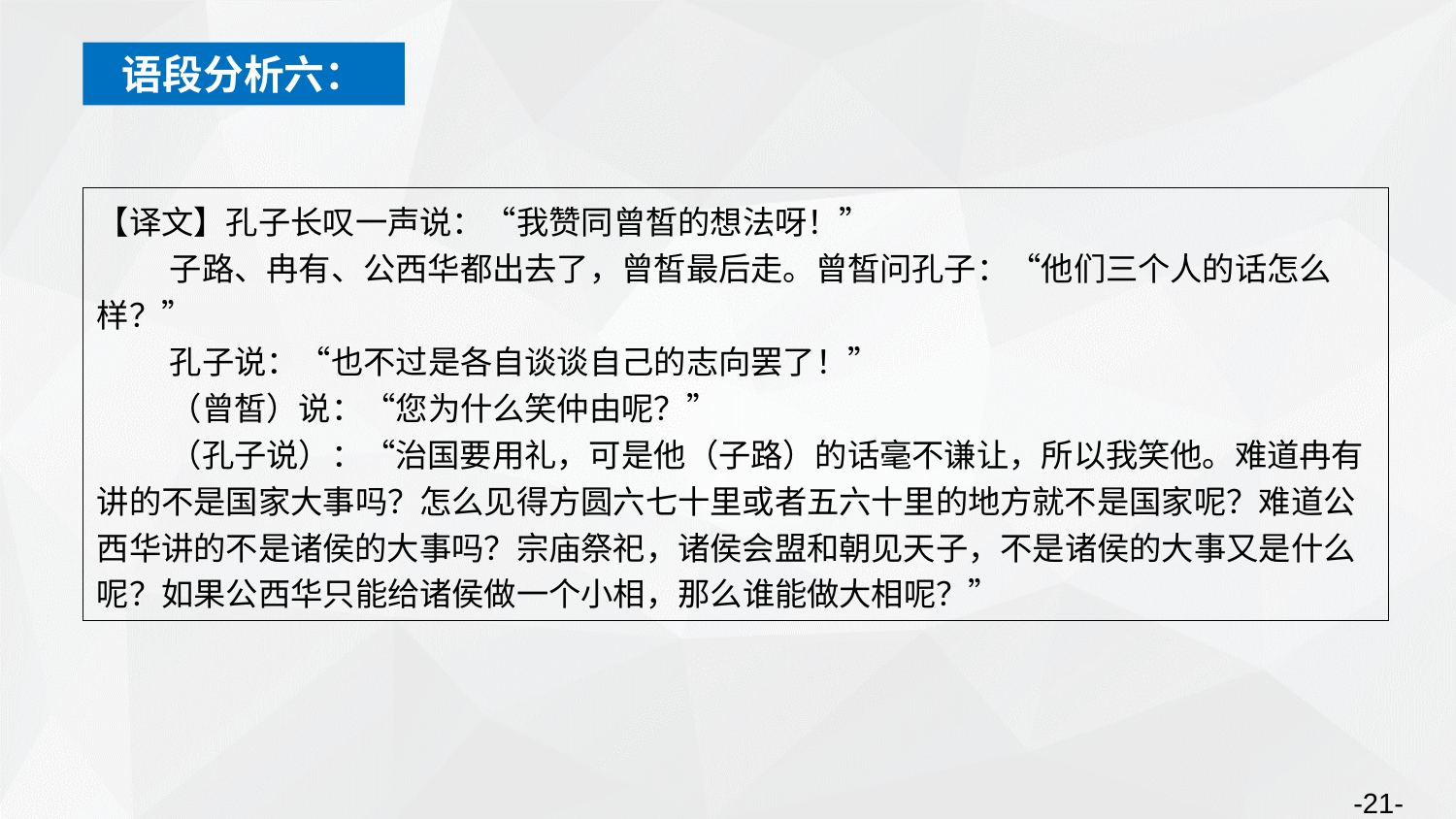

语段分析六：
【译文】孔子长叹一声说：“我赞同曾皙的想法呀！”
子路、冉有、公西华都出去了，曾皙最后走。曾皙问孔子：“他们三个人的话怎么样？”
孔子说：“也不过是各自谈谈自己的志向罢了！”
（曾皙）说：“您为什么笑仲由呢？”
（孔子说）：“治国要用礼，可是他（子路）的话毫不谦让，所以我笑他。难道冉有讲的不是国家大事吗？怎么见得方圆六七十里或者五六十里的地方就不是国家呢？难道公西华讲的不是诸侯的大事吗？宗庙祭祀，诸侯会盟和朝见天子，不是诸侯的大事又是什么呢？如果公西华只能给诸侯做一个小相，那么谁能做大相呢？”
-21-